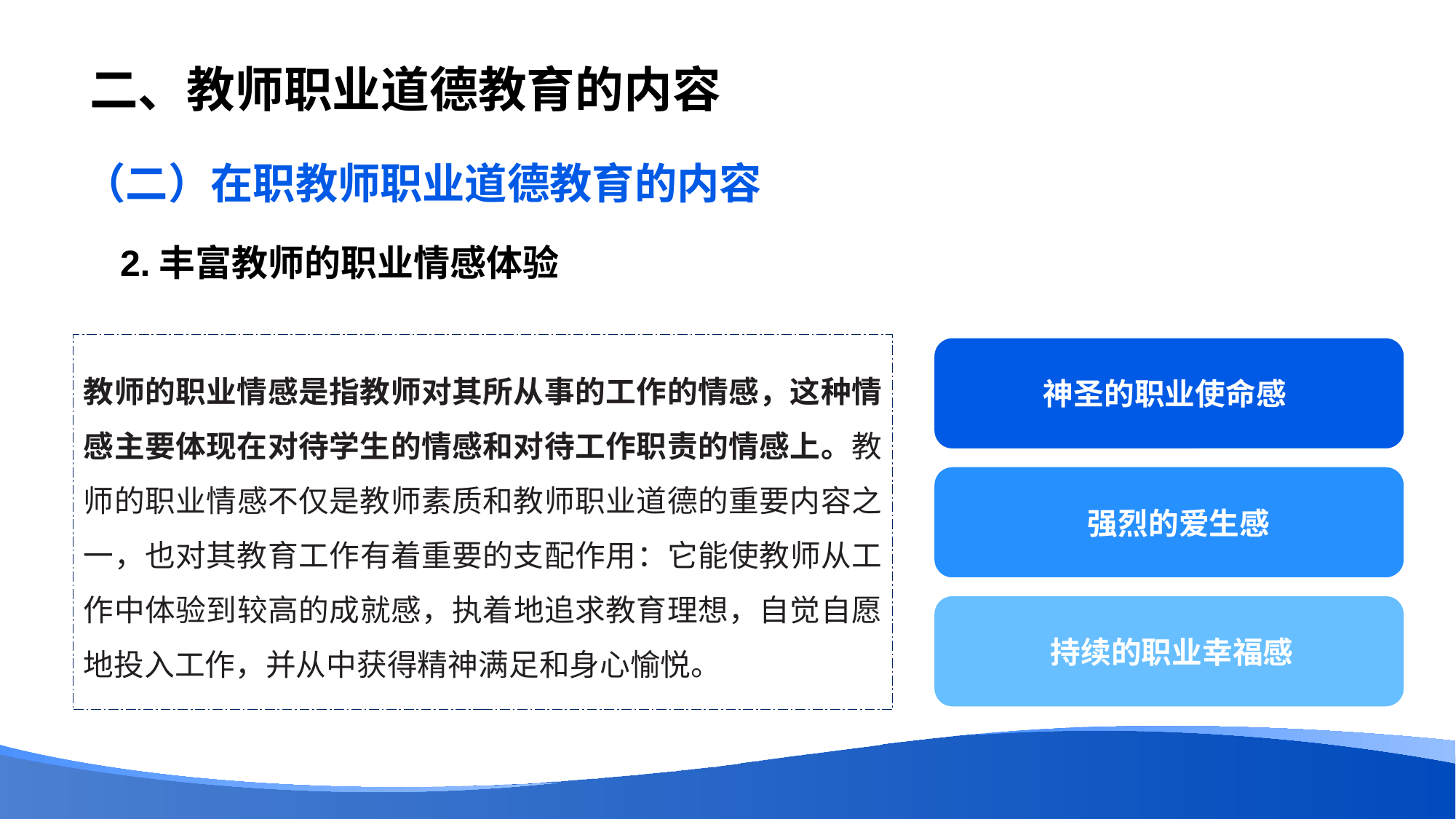

# 二、教师职业道德教育的内容
（二）在职教师职业道德教育的内容
2.丰富教师的职业情感体验

神圣的职业使命感
 强烈的爱生感
持续的职业幸福感
教师的职业情感是指教师对其所从事的工作的情感，这种情感主要体现在对待学生的情感和对待工作职责的情感上。教师的职业情感不仅是教师素质和教师职业道德的重要内容之一，也对其教育工作有着重要的支配作用：它能使教师从工作中体验到较高的成就感，执着地追求教育理想，自觉自愿地投入工作，并从中获得精神满足和身心愉悦。